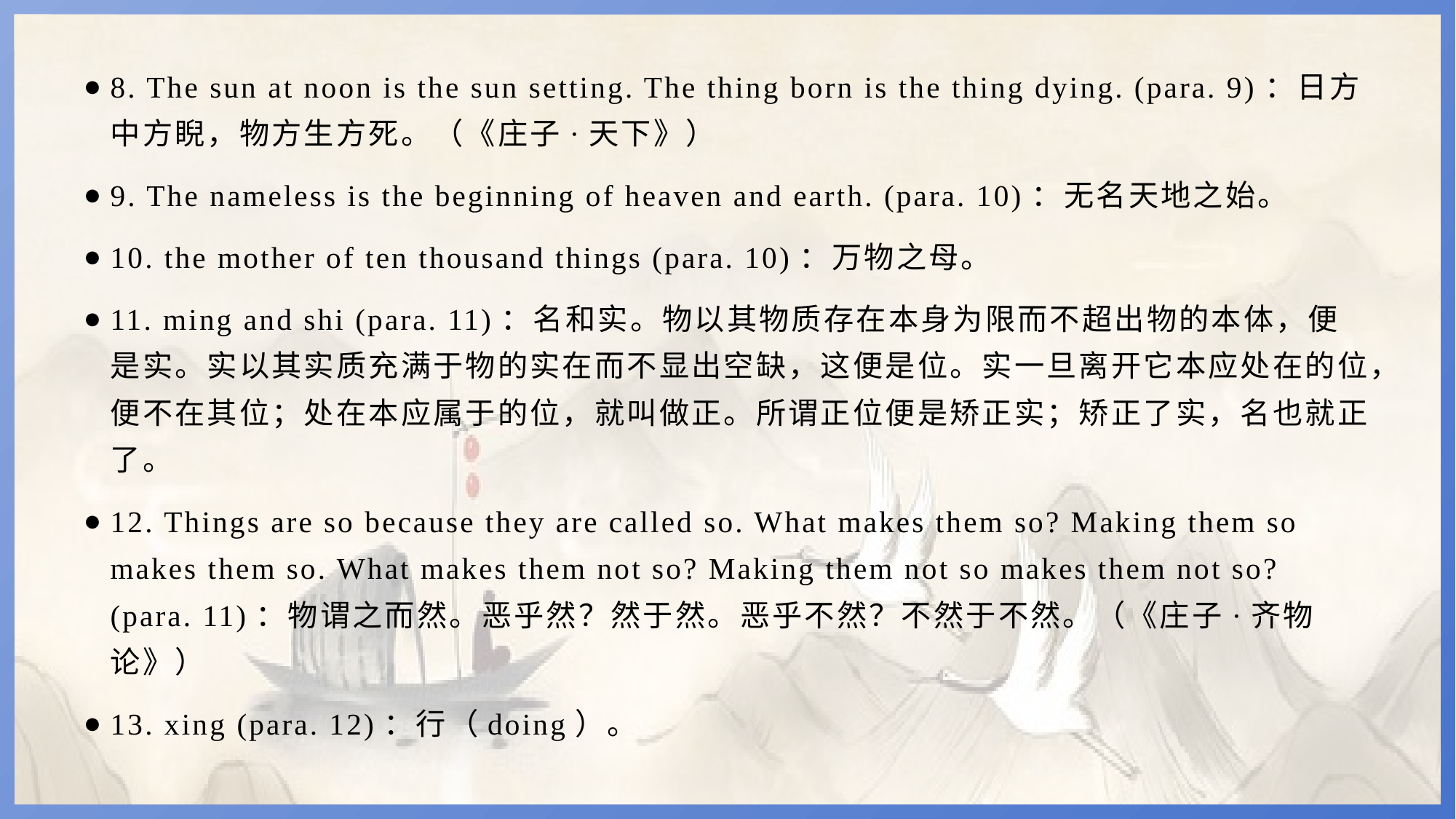

8. The sun at noon is the sun setting. The thing born is the thing dying. (para. 9)：日方中方睨，物方生方死。（《庄子·天下》）
9. The nameless is the beginning of heaven and earth. (para. 10)：无名天地之始。
10. the mother of ten thousand things (para. 10)：万物之母。
11. ming and shi (para. 11)：名和实。物以其物质存在本身为限而不超出物的本体，便是实。实以其实质充满于物的实在而不显出空缺，这便是位。实一旦离开它本应处在的位，便不在其位；处在本应属于的位，就叫做正。所谓正位便是矫正实；矫正了实，名也就正了。
12. Things are so because they are called so. What makes them so? Making them so makes them so. What makes them not so? Making them not so makes them not so? (para. 11)：物谓之而然。恶乎然？然于然。恶乎不然？不然于不然。（《庄子·齐物论》）
13. xing (para. 12)：行（doing）。